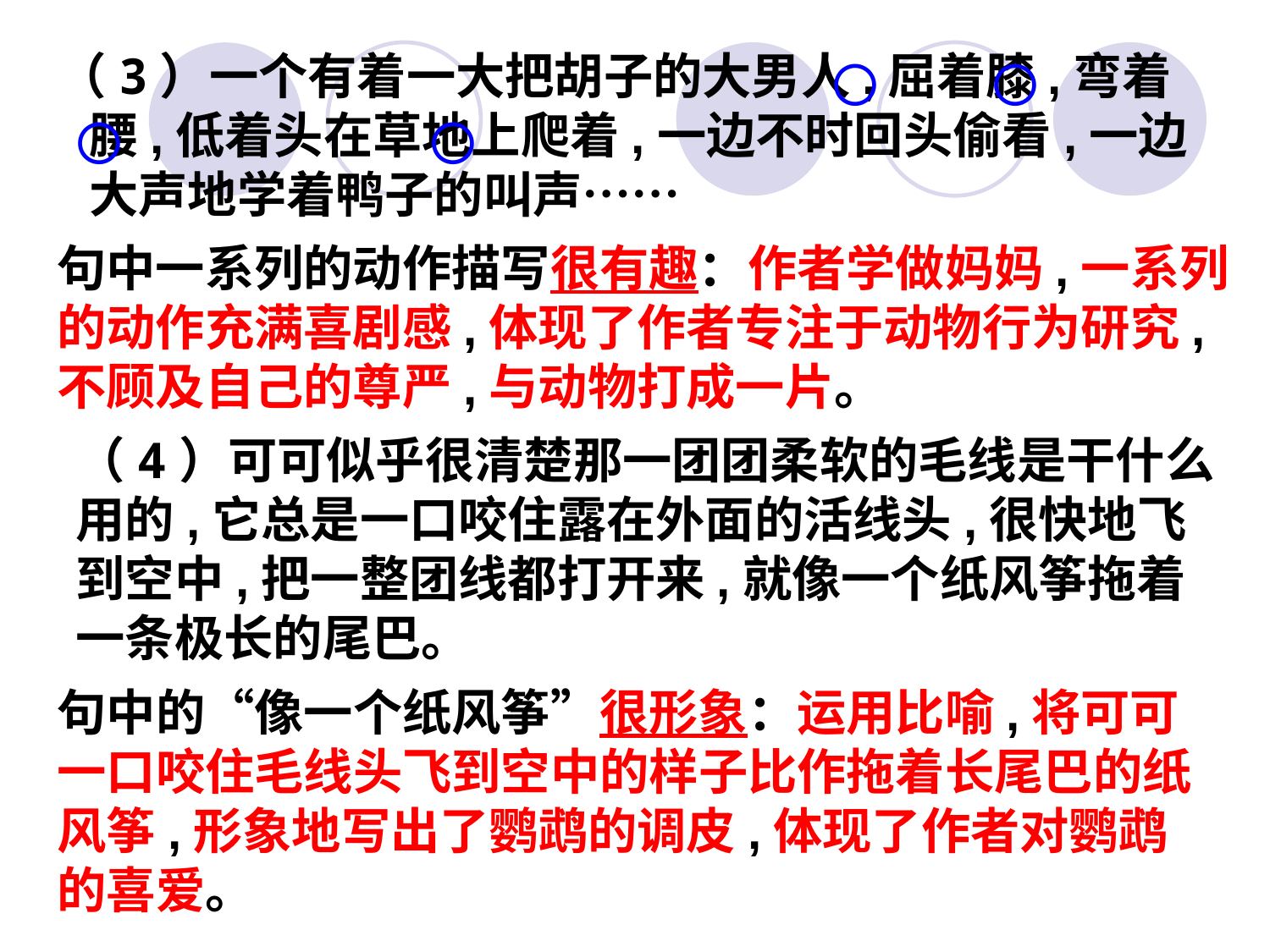

○
○
（3）一个有着一大把胡子的大男人,屈着膝,弯着腰,低着头在草地上爬着,一边不时回头偷看,一边大声地学着鸭子的叫声……
○
○
句中一系列的动作描写很有趣：作者学做妈妈,一系列的动作充满喜剧感,体现了作者专注于动物行为研究,不顾及自己的尊严,与动物打成一片。
（4）可可似乎很清楚那一团团柔软的毛线是干什么用的,它总是一口咬住露在外面的活线头,很快地飞到空中,把一整团线都打开来,就像一个纸风筝拖着一条极长的尾巴。
句中的“像一个纸风筝”很形象：运用比喻,将可可一口咬住毛线头飞到空中的样子比作拖着长尾巴的纸风筝,形象地写出了鹦鹉的调皮,体现了作者对鹦鹉的喜爱。